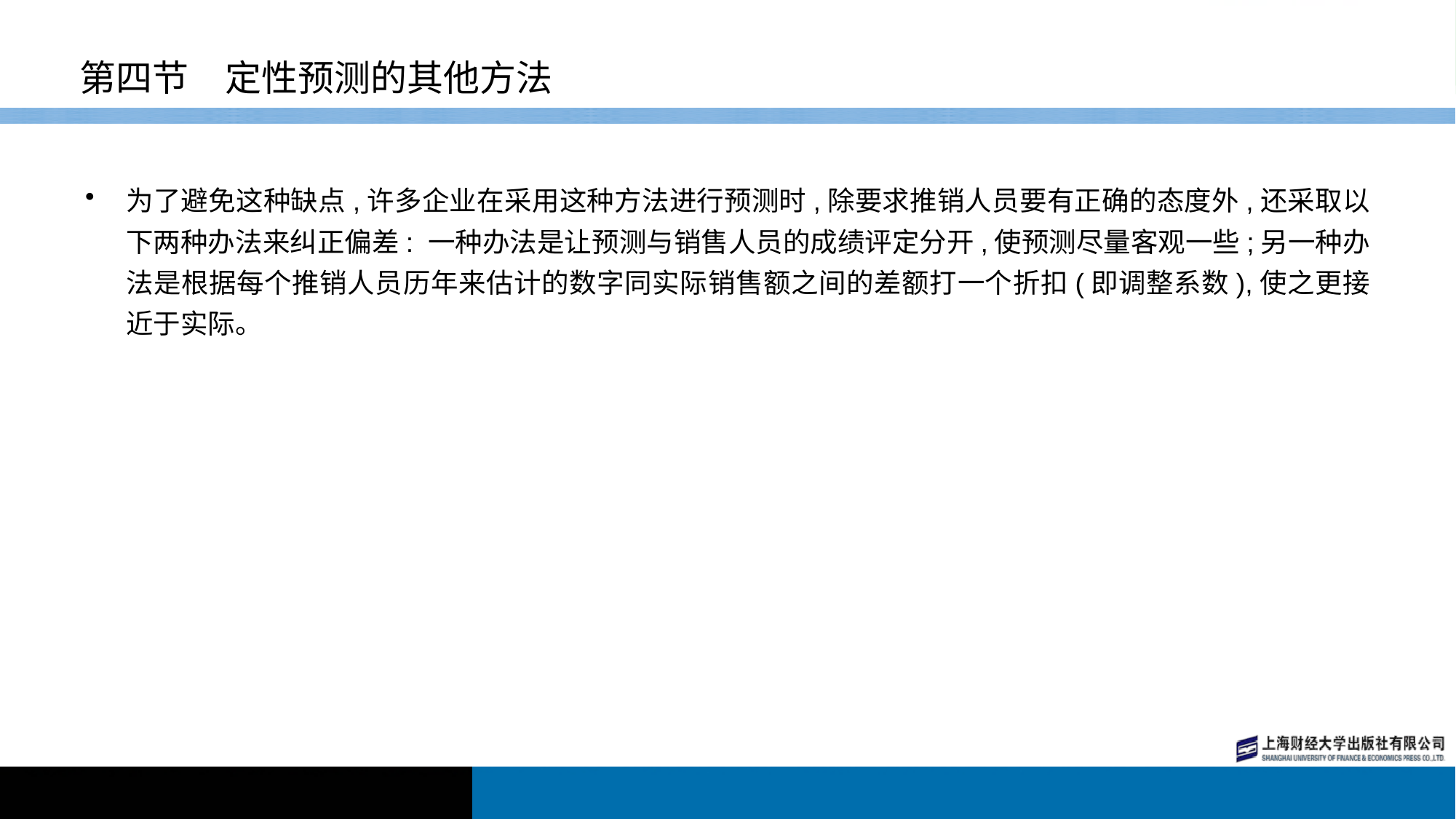

# 第四节　定性预测的其他方法
为了避免这种缺点,许多企业在采用这种方法进行预测时,除要求推销人员要有正确的态度外,还采取以下两种办法来纠正偏差: 一种办法是让预测与销售人员的成绩评定分开,使预测尽量客观一些;另一种办法是根据每个推销人员历年来估计的数字同实际销售额之间的差额打一个折扣(即调整系数),使之更接近于实际。
17